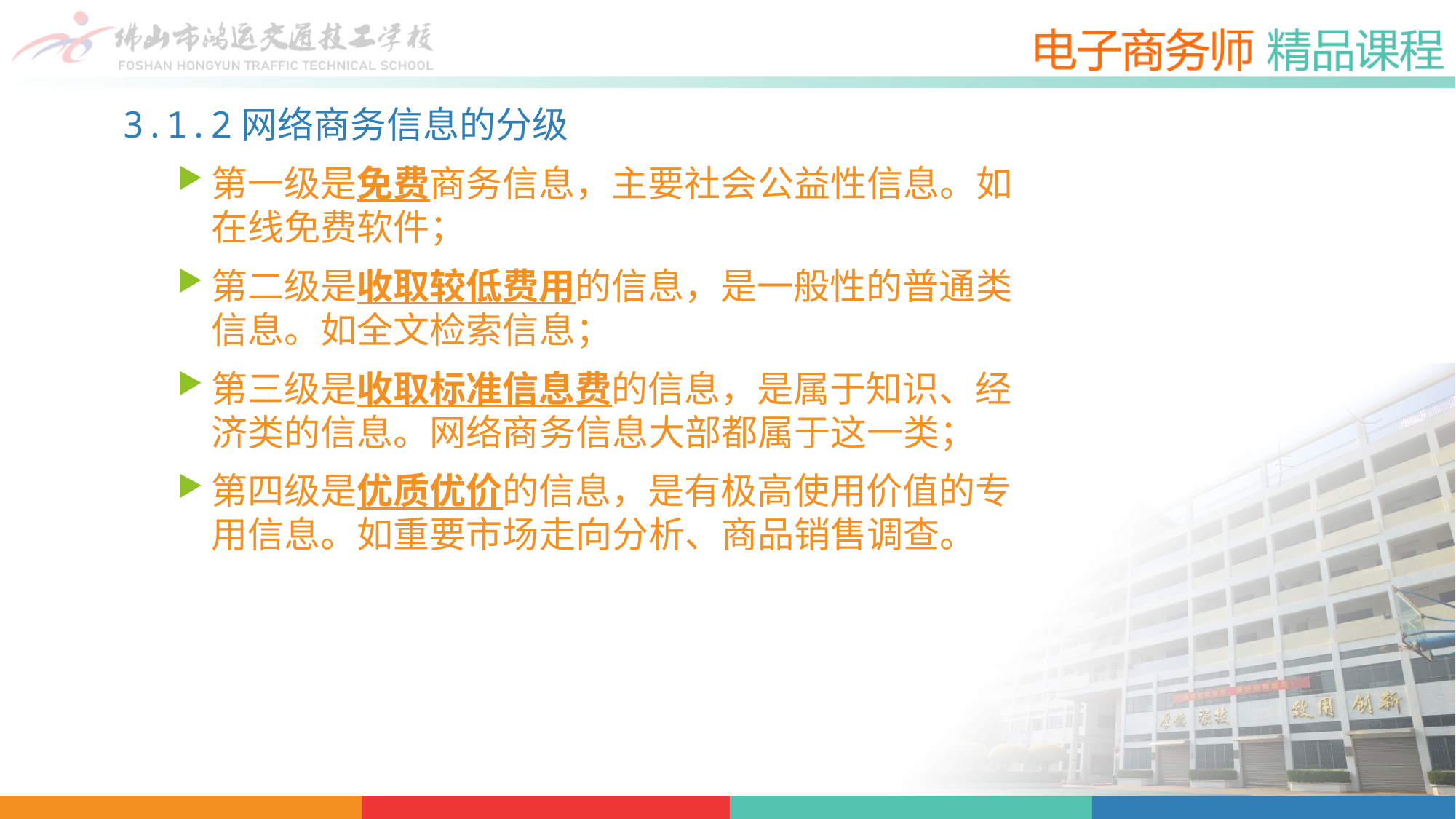

3.1.2网络商务信息的分级
第一级是免费商务信息，主要社会公益性信息。如在线免费软件；
第二级是收取较低费用的信息，是一般性的普通类信息。如全文检索信息；
第三级是收取标准信息费的信息，是属于知识、经济类的信息。网络商务信息大部都属于这一类；
第四级是优质优价的信息，是有极高使用价值的专用信息。如重要市场走向分析、商品销售调查。